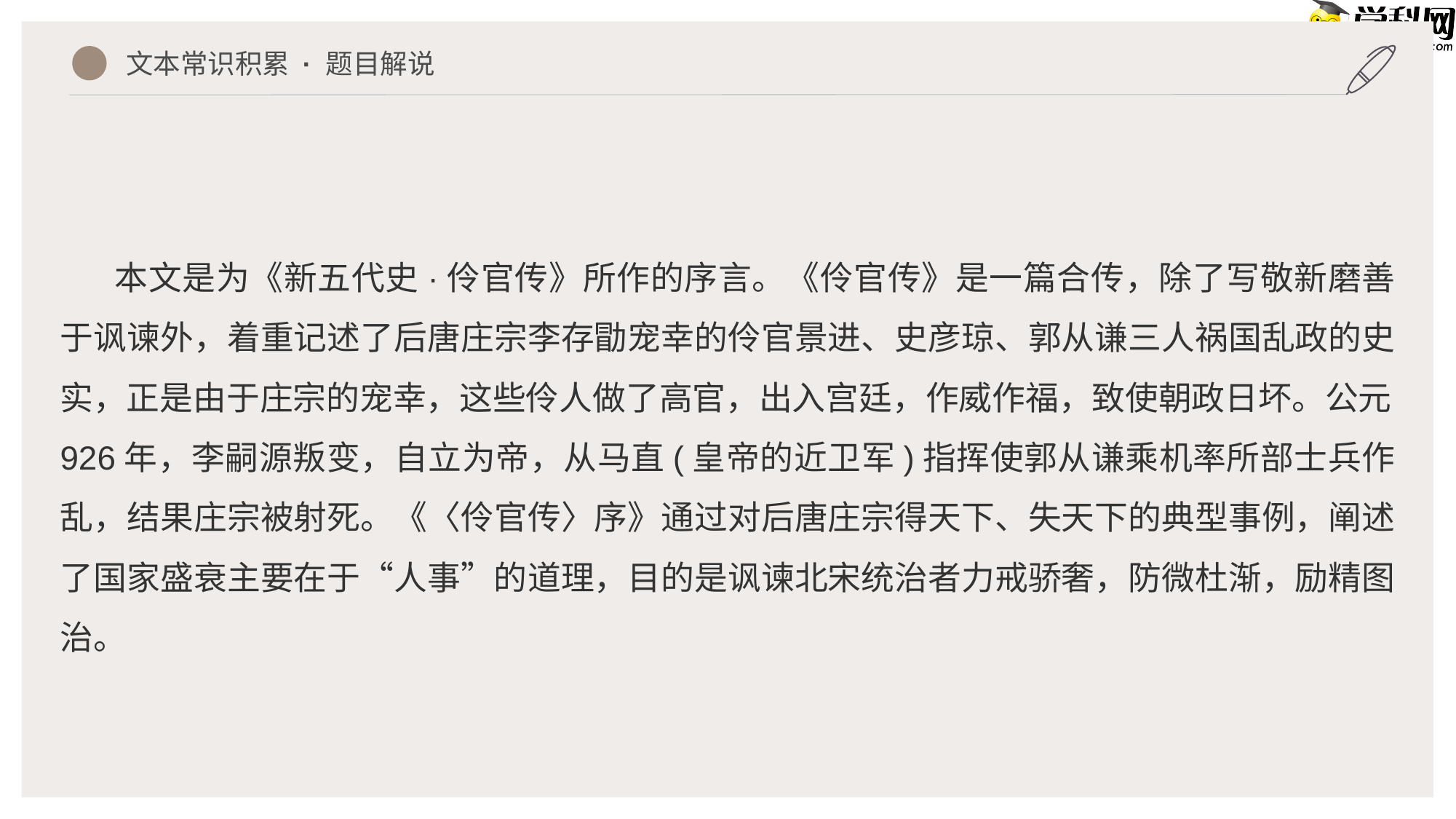

文本常识积累 · 题目解说

本文是为《新五代史·伶官传》所作的序言。《伶官传》是一篇合传，除了写敬新磨善于讽谏外，着重记述了后唐庄宗李存勖宠幸的伶官景进、史彦琼、郭从谦三人祸国乱政的史实，正是由于庄宗的宠幸，这些伶人做了高官，出入宫廷，作威作福，致使朝政日坏。公元926年，李嗣源叛变，自立为帝，从马直(皇帝的近卫军)指挥使郭从谦乘机率所部士兵作乱，结果庄宗被射死。《〈伶官传〉序》通过对后唐庄宗得天下、失天下的典型事例，阐述了国家盛衰主要在于“人事”的道理，目的是讽谏北宋统治者力戒骄奢，防微杜渐，励精图治。